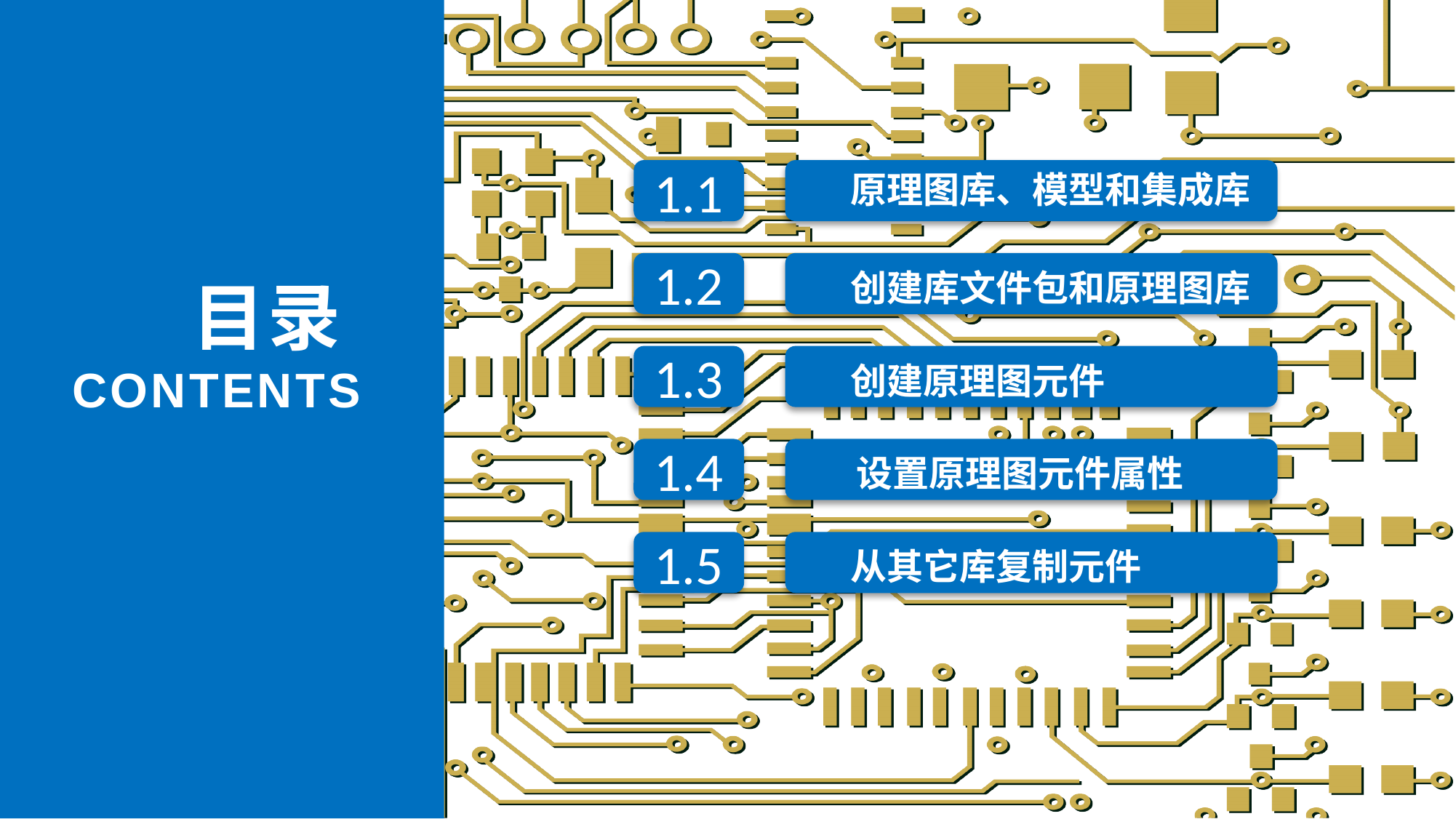

原理图库、模型和集成库
1.1

创建库文件包和原理图库
1.2
目录
CONTENTS

创建原理图元件
1.3

设置原理图元件属性
1.4

从其它库复制元件
1.5